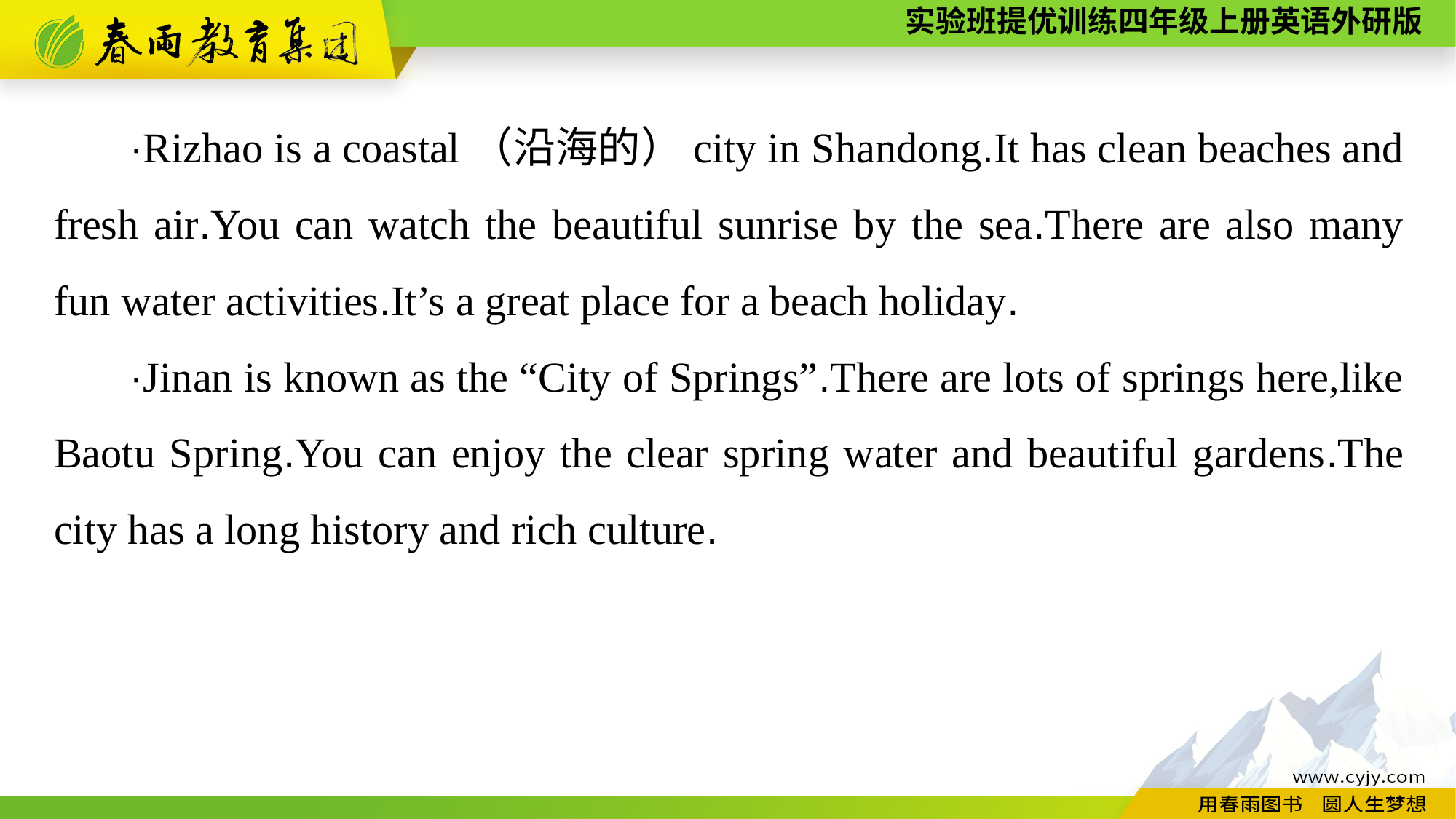

·Rizhao is a coastal（沿海的）city in Shandong.It has clean beaches and fresh air.You can watch the beautiful sunrise by the sea.There are also many fun water activities.It’s a great place for a beach holiday.
·Jinan is known as the “City of Springs”.There are lots of springs here,like Baotu Spring.You can enjoy the clear spring water and beautiful gardens.The city has a long history and rich culture.